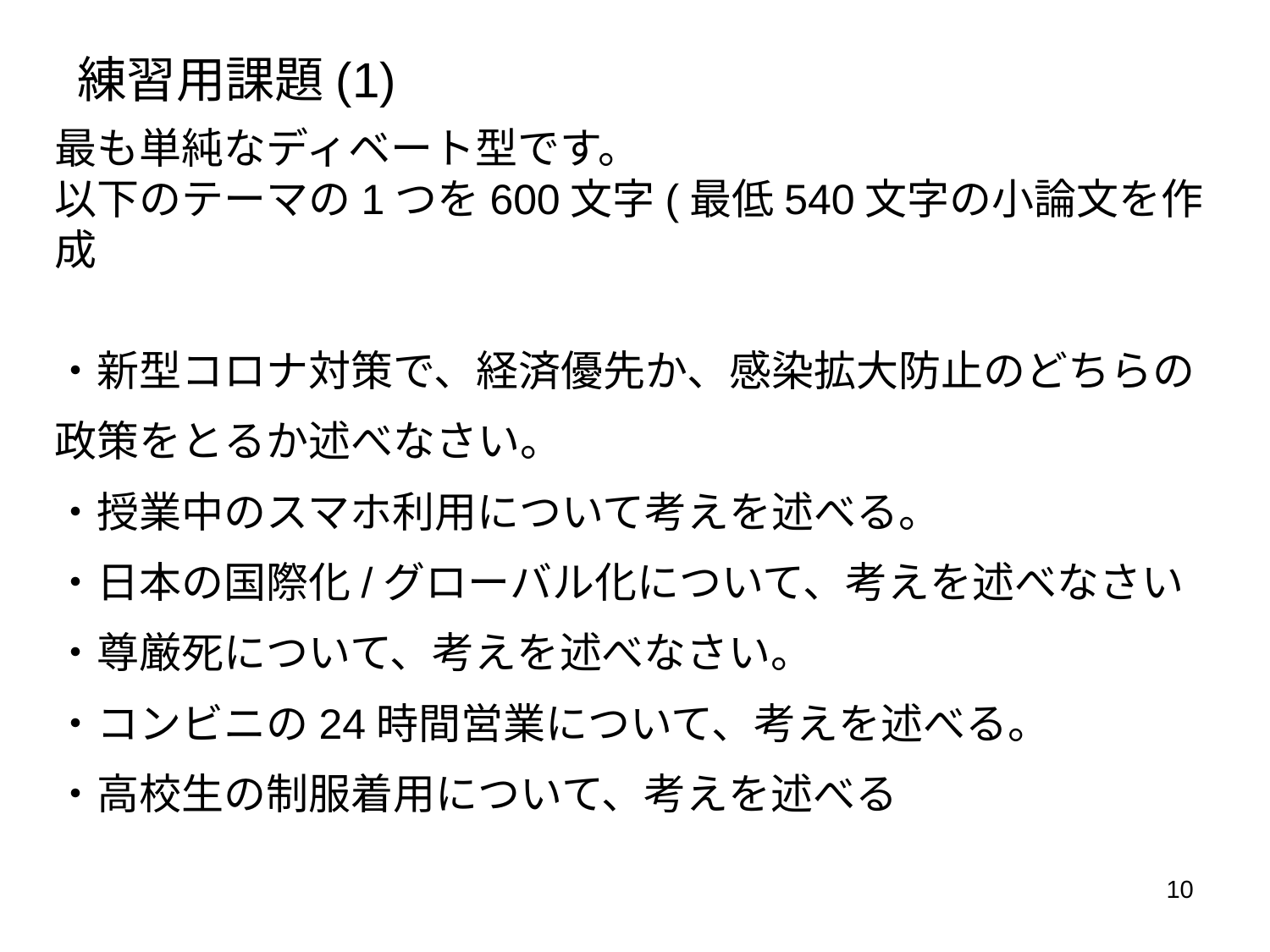

練習用課題(1)
最も単純なディベート型です。
以下のテーマの1つを600文字(最低540文字の小論文を作成
・新型コロナ対策で、経済優先か、感染拡大防止のどちらの政策をとるか述べなさい。
・授業中のスマホ利用について考えを述べる。
・日本の国際化/グローバル化について、考えを述べなさい
・尊厳死について、考えを述べなさい。
・コンビニの24時間営業について、考えを述べる。
・高校生の制服着用について、考えを述べる

10